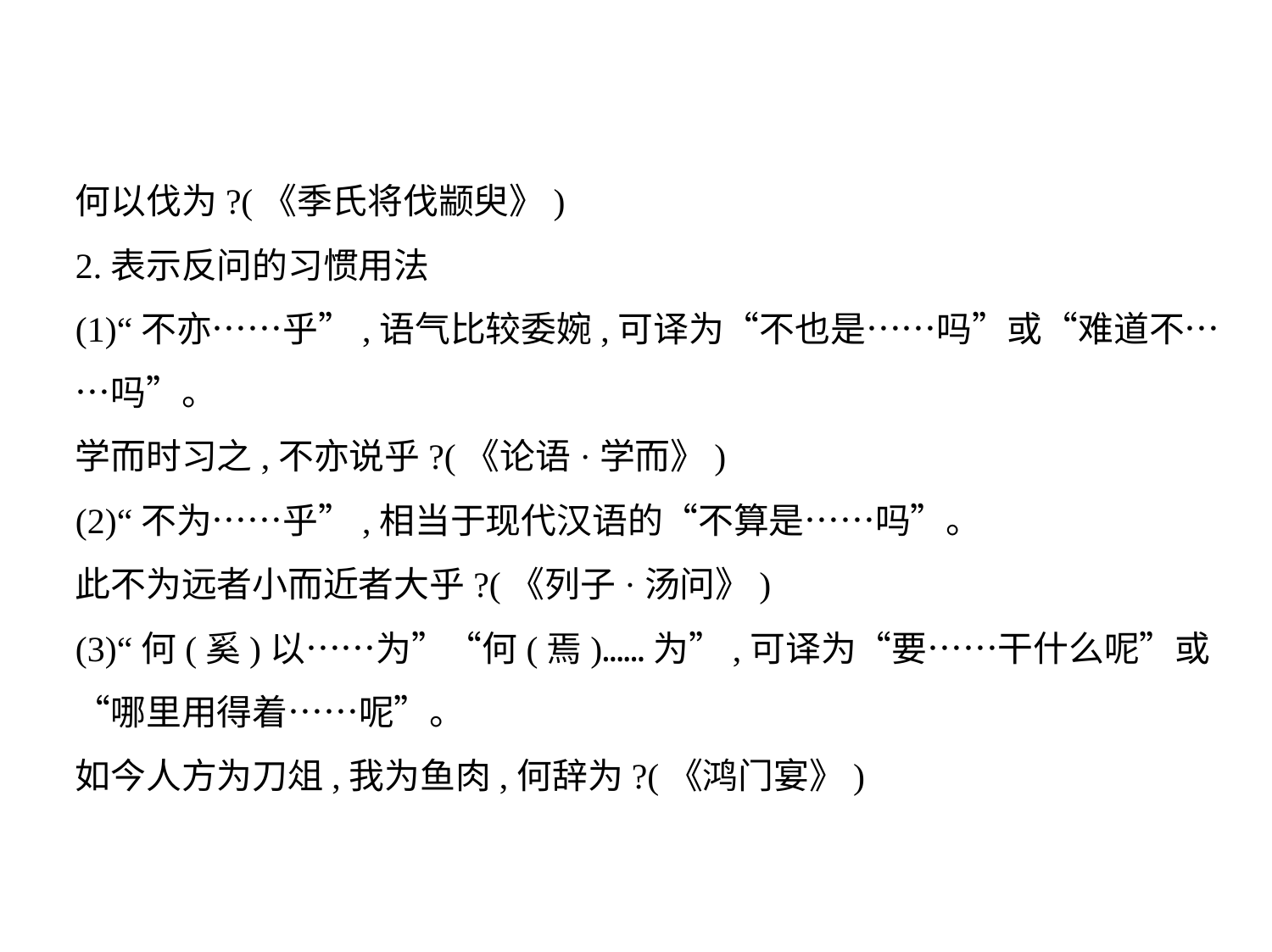

何以伐为?(《季氏将伐颛臾》)
2.表示反问的习惯用法
(1)“不亦……乎”,语气比较委婉,可译为“不也是……吗”或“难道不…
…吗”。
学而时习之,不亦说乎?(《论语·学而》)
(2)“不为……乎”,相当于现代汉语的“不算是……吗”。
此不为远者小而近者大乎?(《列子·汤问》)
(3)“何(奚)以……为”“何(焉)……为”,可译为“要……干什么呢”或
“哪里用得着……呢”。
如今人方为刀俎,我为鱼肉,何辞为?(《鸿门宴》)